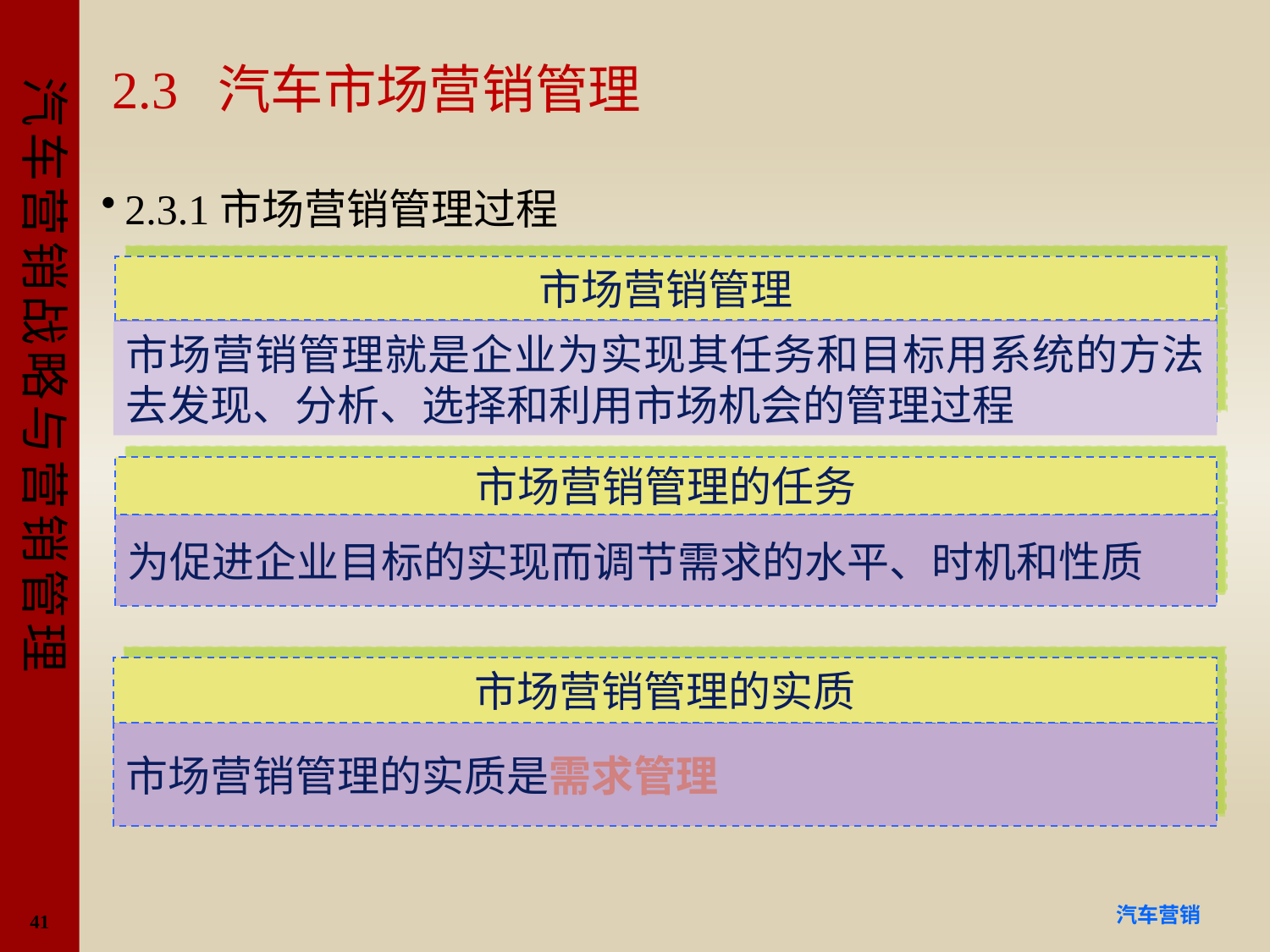

# 2.3  汽车市场营销管理
2.3.1市场营销管理过程

市场营销管理

市场营销管理就是企业为实现其任务和目标用系统的方法去发现、分析、选择和利用市场机会的管理过程
市场营销管理的任务
为促进企业目标的实现而调节需求的水平、时机和性质
市场营销管理的实质
市场营销管理的实质是需求管理
41